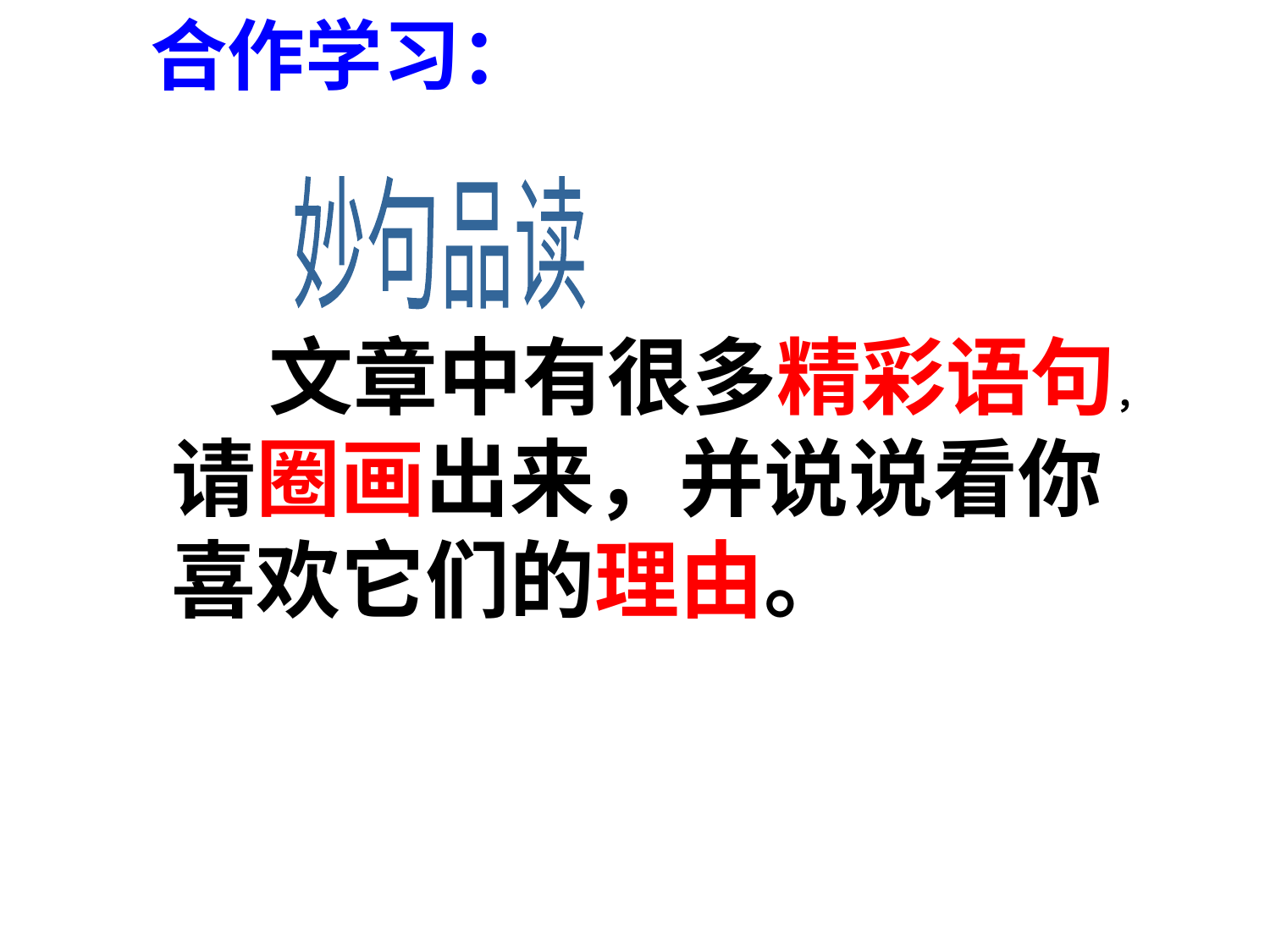

合作学习：
妙句品读
    文章中有很多精彩语句，请圈画出来，并说说看你喜欢它们的理由。